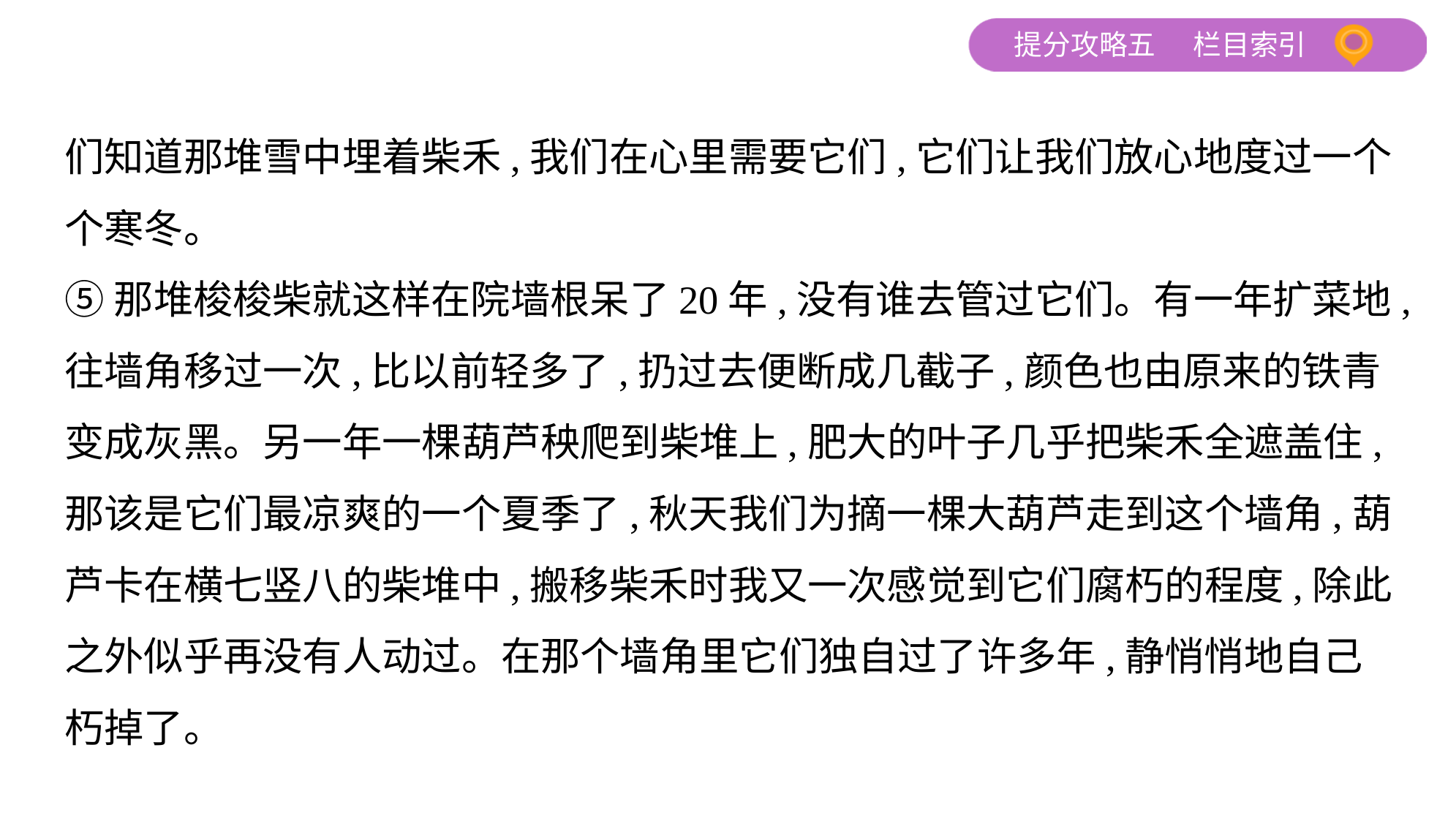

们知道那堆雪中埋着柴禾,我们在心里需要它们,它们让我们放心地度过一个
个寒冬。
⑤那堆梭梭柴就这样在院墙根呆了20年,没有谁去管过它们。有一年扩菜地,
往墙角移过一次,比以前轻多了,扔过去便断成几截子,颜色也由原来的铁青
变成灰黑。另一年一棵葫芦秧爬到柴堆上,肥大的叶子几乎把柴禾全遮盖住,
那该是它们最凉爽的一个夏季了,秋天我们为摘一棵大葫芦走到这个墙角,葫
芦卡在横七竖八的柴堆中,搬移柴禾时我又一次感觉到它们腐朽的程度,除此
之外似乎再没有人动过。在那个墙角里它们独自过了许多年,静悄悄地自己
朽掉了。